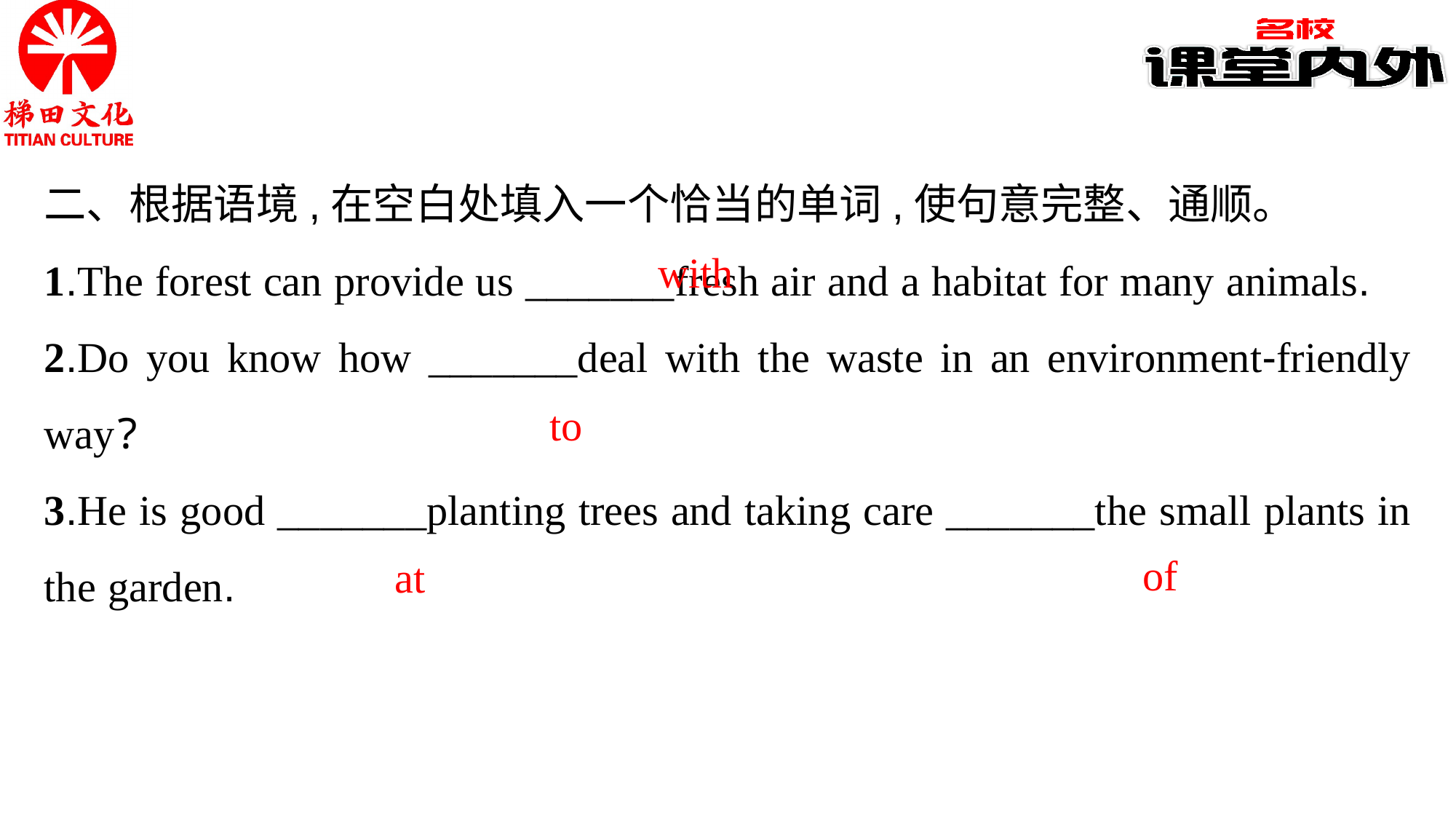

二、根据语境,在空白处填入一个恰当的单词,使句意完整、通顺。
1.The forest can provide us _______fresh air and a habitat for many animals.
2.Do you know how _______deal with the waste in an environment-friendly way?
3.He is good _______planting trees and taking care _______the small plants in the garden.
with
to
of
at